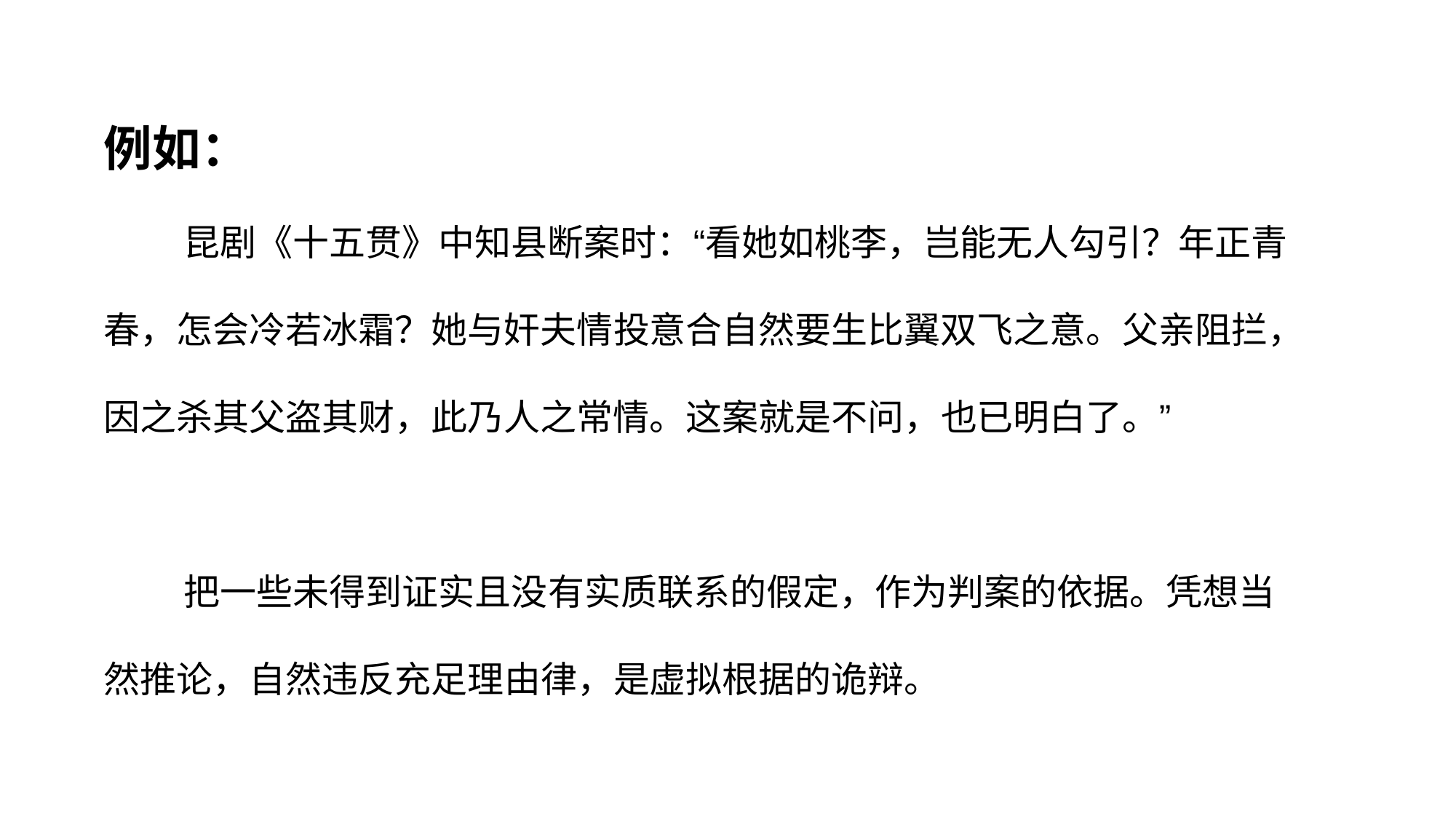

例如：
       昆剧《十五贯》中知县断案时：“看她如桃李，岂能无人勾引？年正青春，怎会冷若冰霜？她与奸夫情投意合自然要生比翼双飞之意。父亲阻拦，因之杀其父盗其财，此乃人之常情。这案就是不问，也已明白了。”

       把一些未得到证实且没有实质联系的假定，作为判案的依据。凭想当然推论，自然违反充足理由律，是虚拟根据的诡辩。